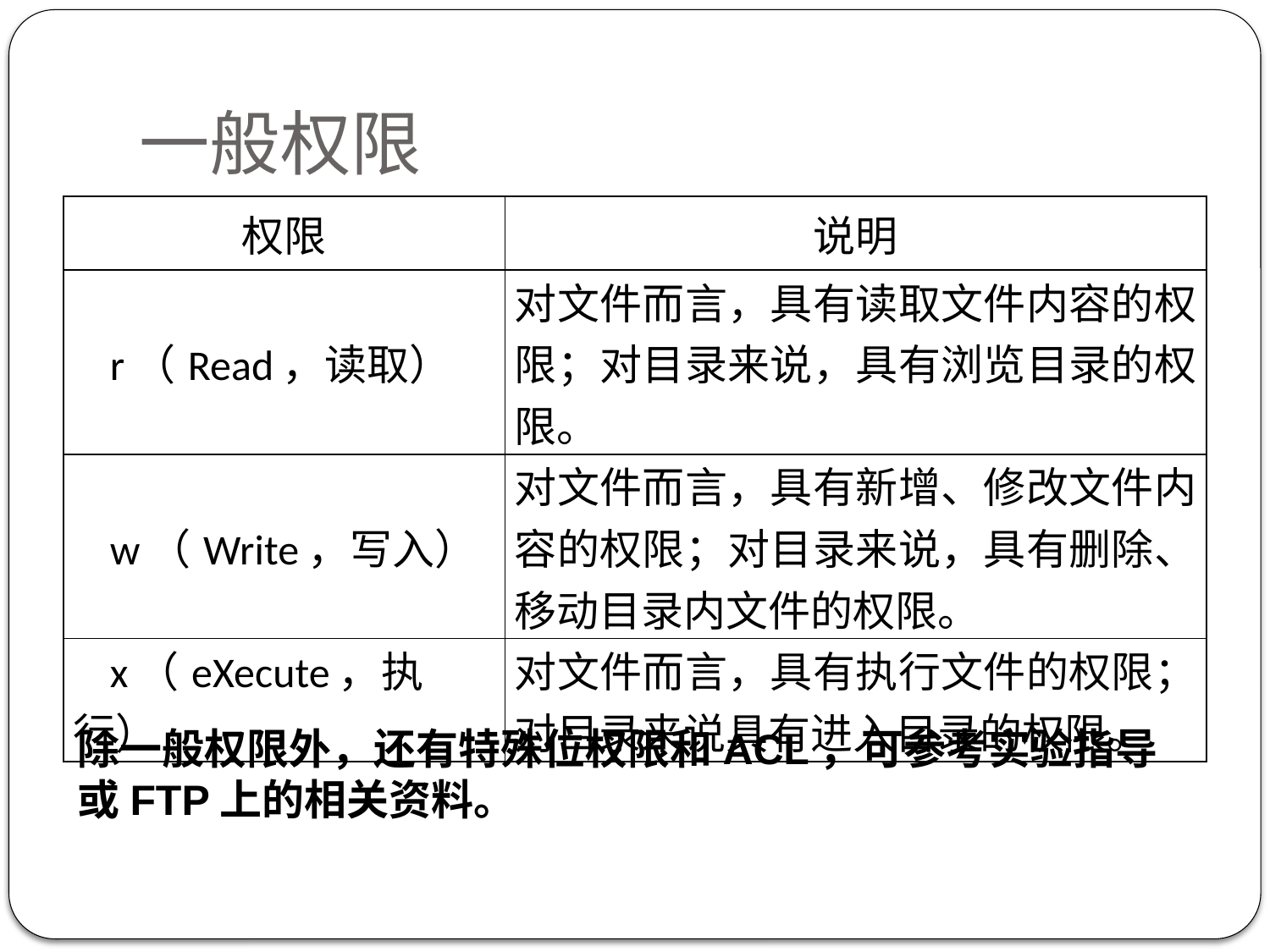

# 一般权限
| 权限 | 说明 |
| --- | --- |
| r（Read，读取） | 对文件而言，具有读取文件内容的权限；对目录来说，具有浏览目录的权限。 |
| w（Write，写入） | 对文件而言，具有新增、修改文件内容的权限；对目录来说，具有删除、移动目录内文件的权限。 |
| x（eXecute，执行） | 对文件而言，具有执行文件的权限；对目录来说具有进入目录的权限。 |
除一般权限外，还有特殊位权限和ACL，可参考实验指导或FTP上的相关资料。